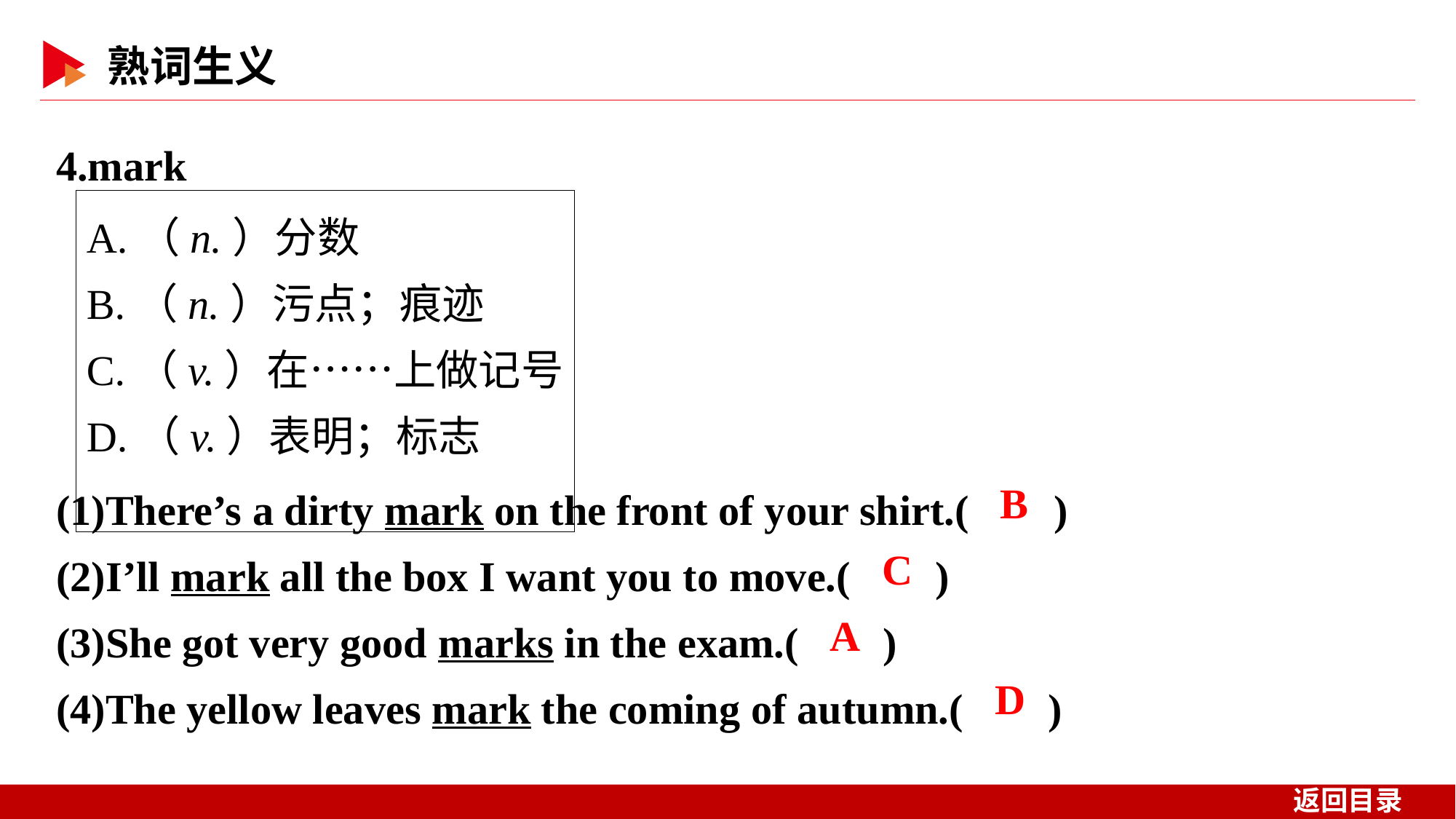

4.mark
A.（n.）分数
B.（n.）污点；痕迹
C.（v.）在……上做记号
D.（v.）表明；标志
(1)There’s a dirty mark on the front of your shirt.(        )
(2)I’ll mark all the box I want you to move.(        )
(3)She got very good marks in the exam.(        )
(4)The yellow leaves mark the coming of autumn.(        )
   B
   C
   A
   D